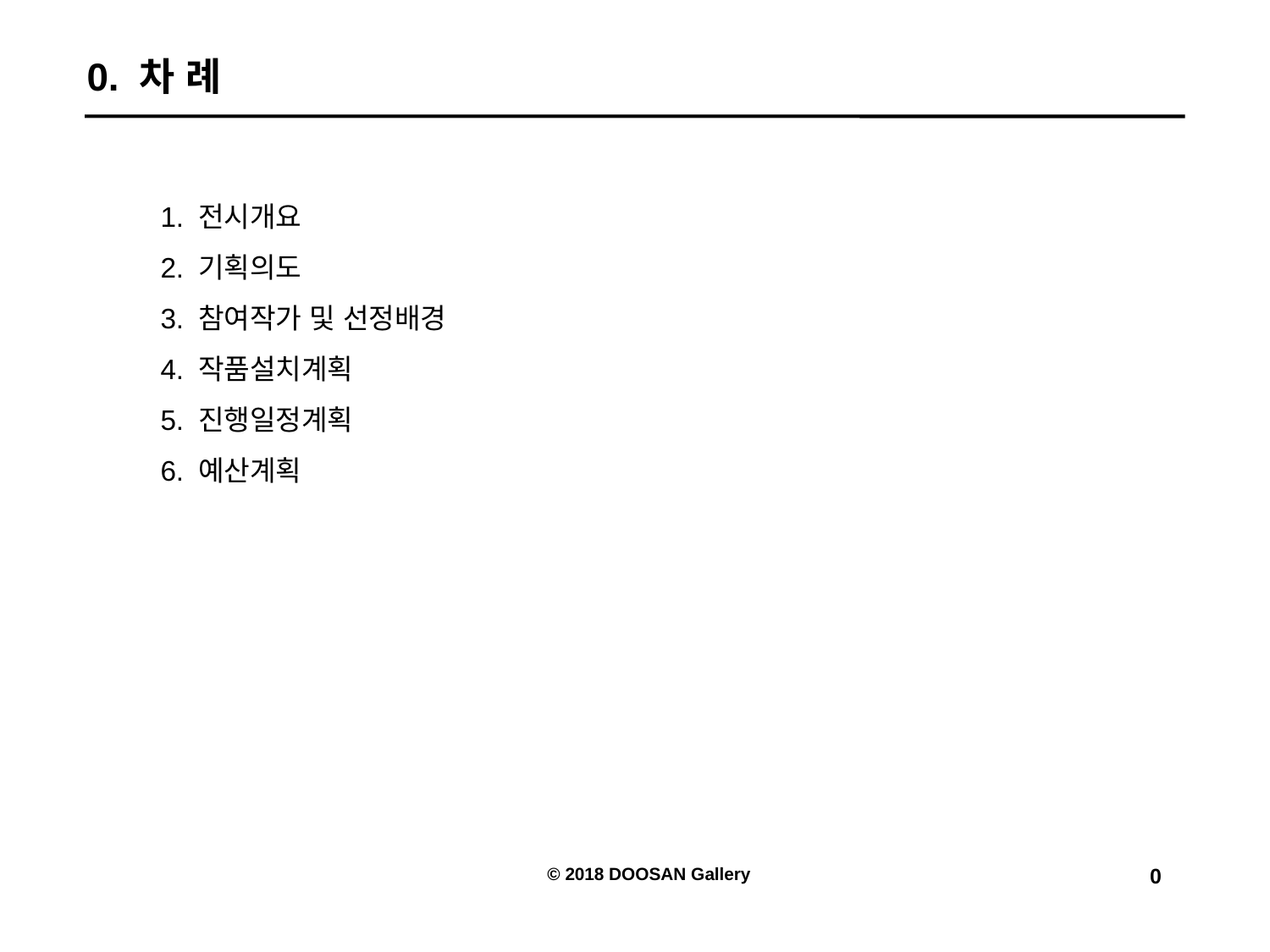

0. 차 례

1. 전시개요
2. 기획의도
3. 참여작가 및 선정배경
4. 작품설치계획
5. 진행일정계획
6. 예산계획

© 2018 DOOSAN Gallery
0